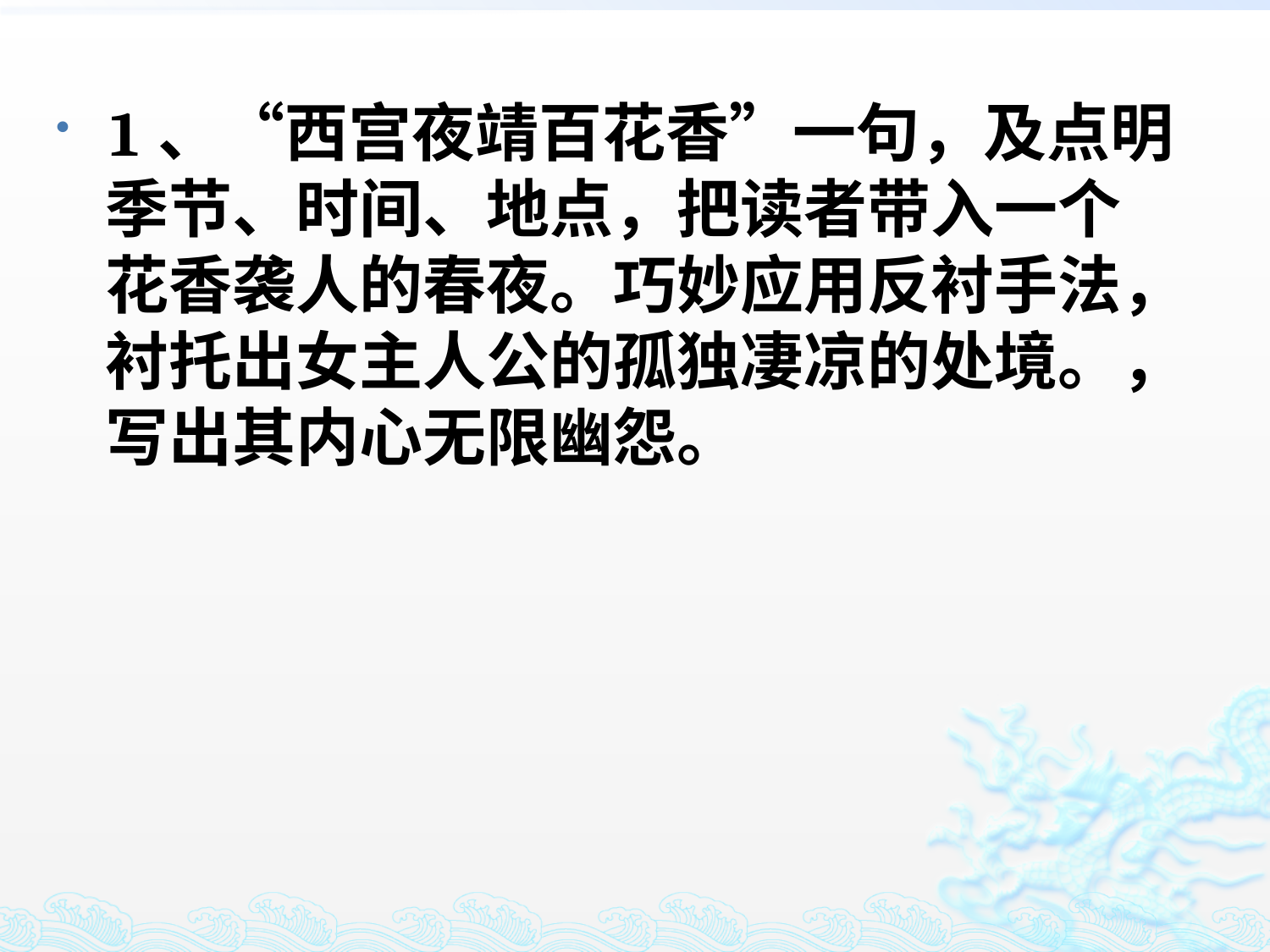

1、“西宫夜靖百花香”一句，及点明季节、时间、地点，把读者带入一个花香袭人的春夜。巧妙应用反衬手法，衬托出女主人公的孤独凄凉的处境。，写出其内心无限幽怨。